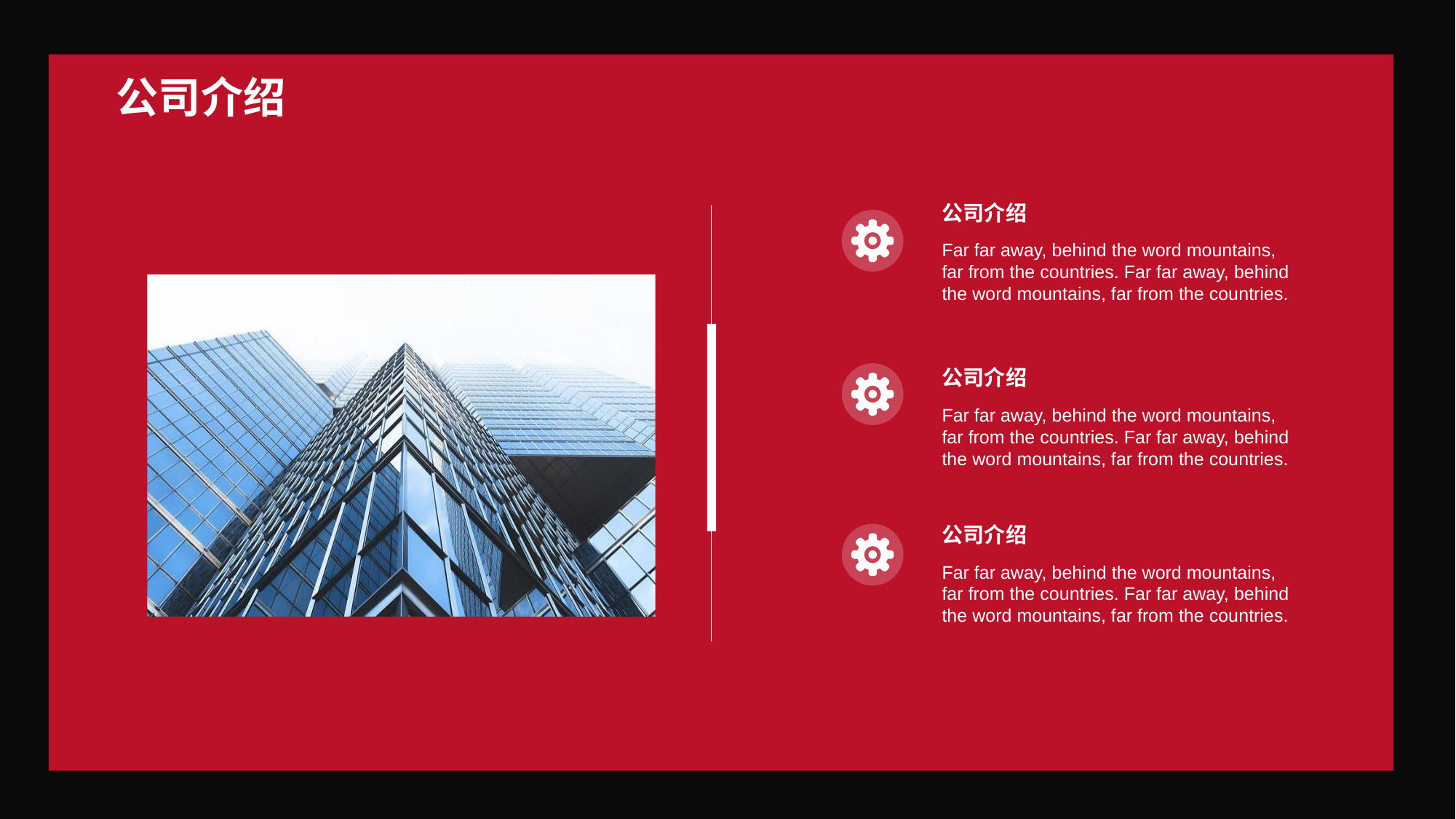

公司介绍
公司介绍
Far far away, behind the word mountains, far from the countries. Far far away, behind the word mountains, far from the countries.

公司介绍
Far far away, behind the word mountains, far from the countries. Far far away, behind the word mountains, far from the countries.
公司介绍
Far far away, behind the word mountains, far from the countries. Far far away, behind the word mountains, far from the countries.